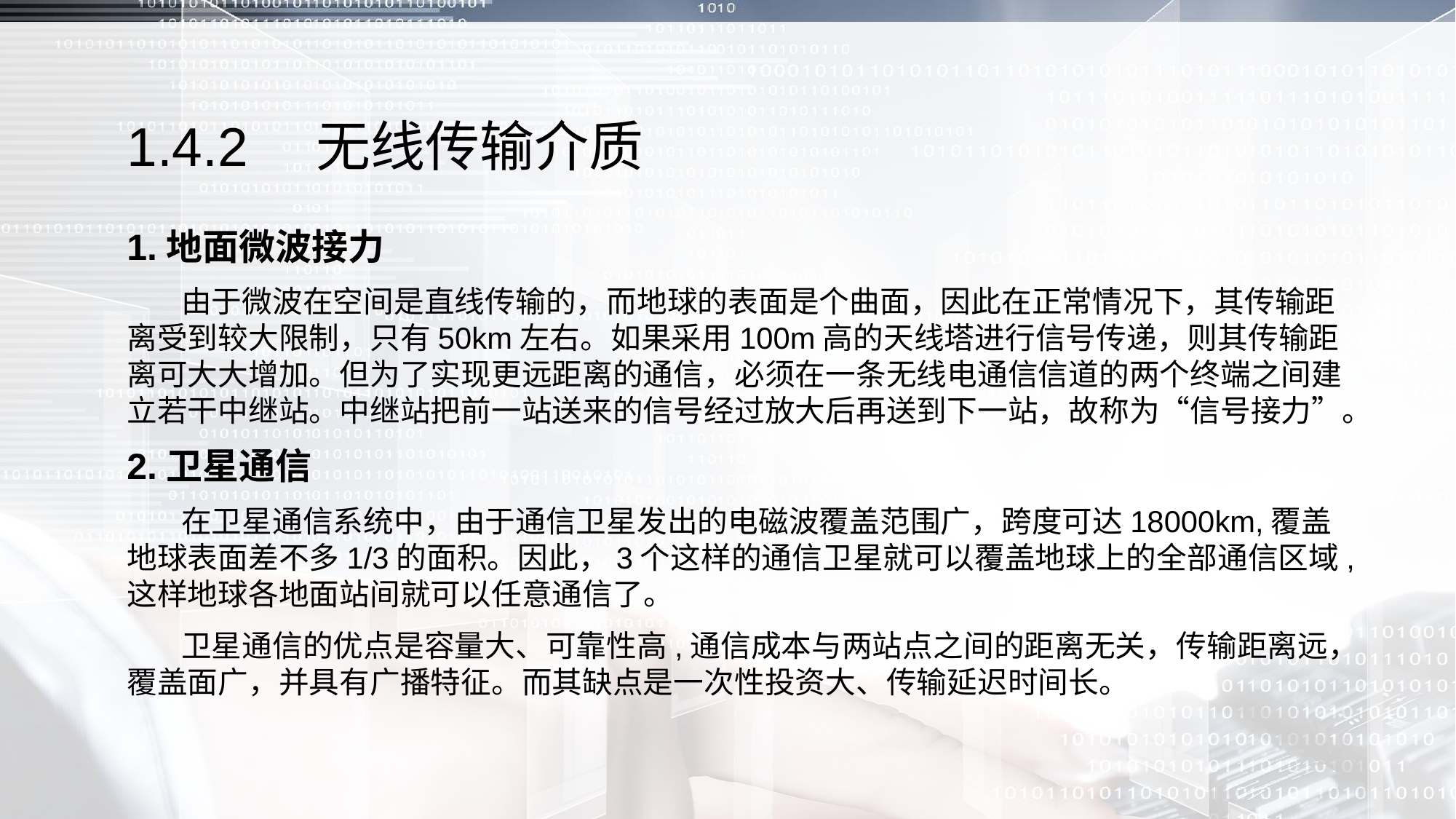

# 1.4.2　无线传输介质
1.地面微波接力
       由于微波在空间是直线传输的，而地球的表面是个曲面，因此在正常情况下，其传输距离受到较大限制，只有50km左右。如果采用100m高的天线塔进行信号传递，则其传输距离可大大增加。但为了实现更远距离的通信，必须在一条无线电通信信道的两个终端之间建立若干中继站。中继站把前一站送来的信号经过放大后再送到下一站，故称为“信号接力”。
2.卫星通信
       在卫星通信系统中，由于通信卫星发出的电磁波覆盖范围广，跨度可达18000km,覆盖地球表面差不多1/3的面积。因此，3个这样的通信卫星就可以覆盖地球上的全部通信区域,这样地球各地面站间就可以任意通信了。
       卫星通信的优点是容量大、可靠性高,通信成本与两站点之间的距离无关，传输距离远，覆盖面广，并具有广播特征。而其缺点是一次性投资大、传输延迟时间长。